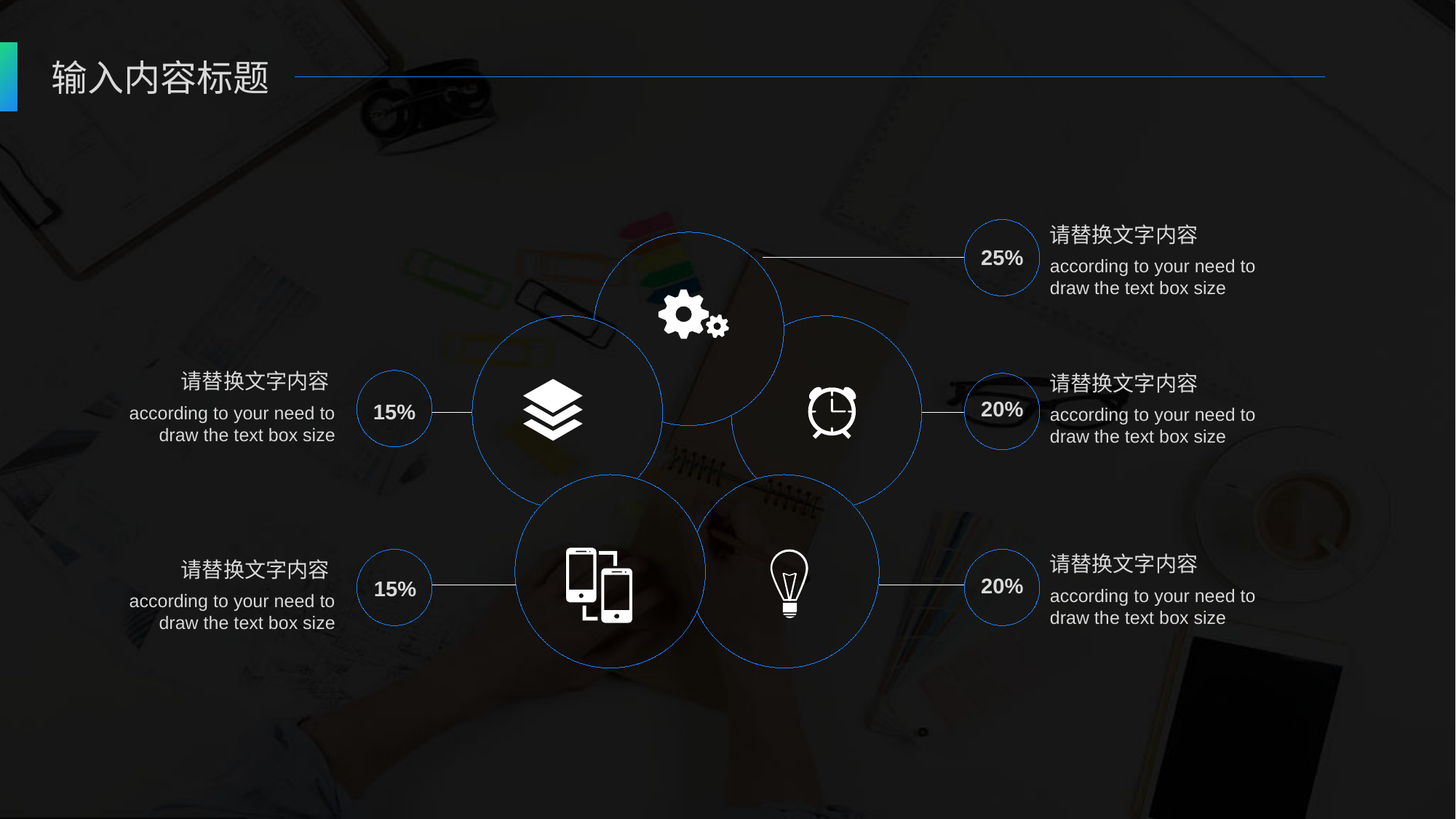

输入内容标题
请替换文字内容

25%
according to your need to draw the text box size

请替换文字内容
请替换文字内容

20%
15%

according to your need to draw the text box size
according to your need to draw the text box size

请替换文字内容

请替换文字内容

20%
15%

according to your need to draw the text box size
according to your need to draw the text box size